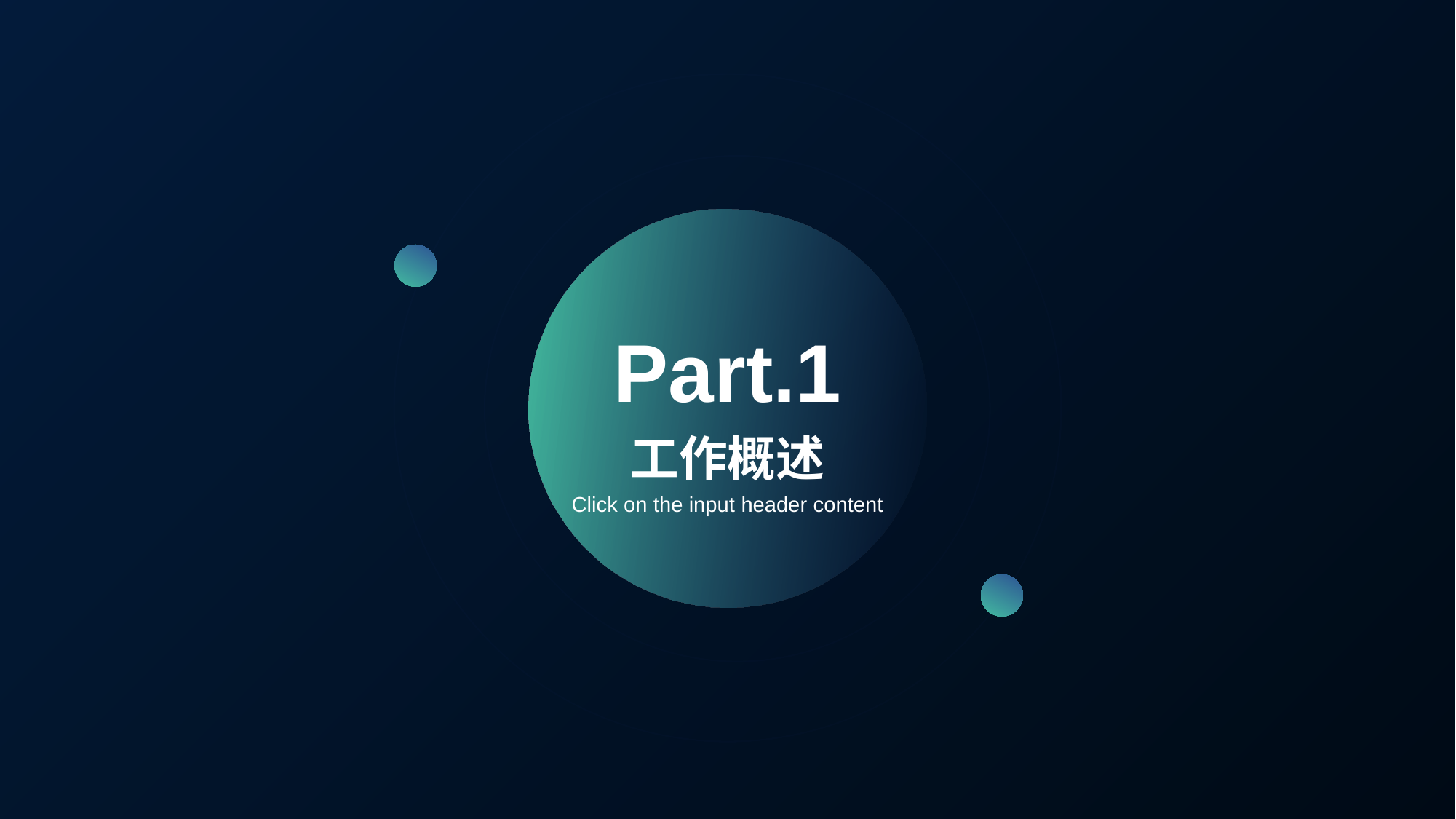

Part.1
工作概述
Click on the input header content